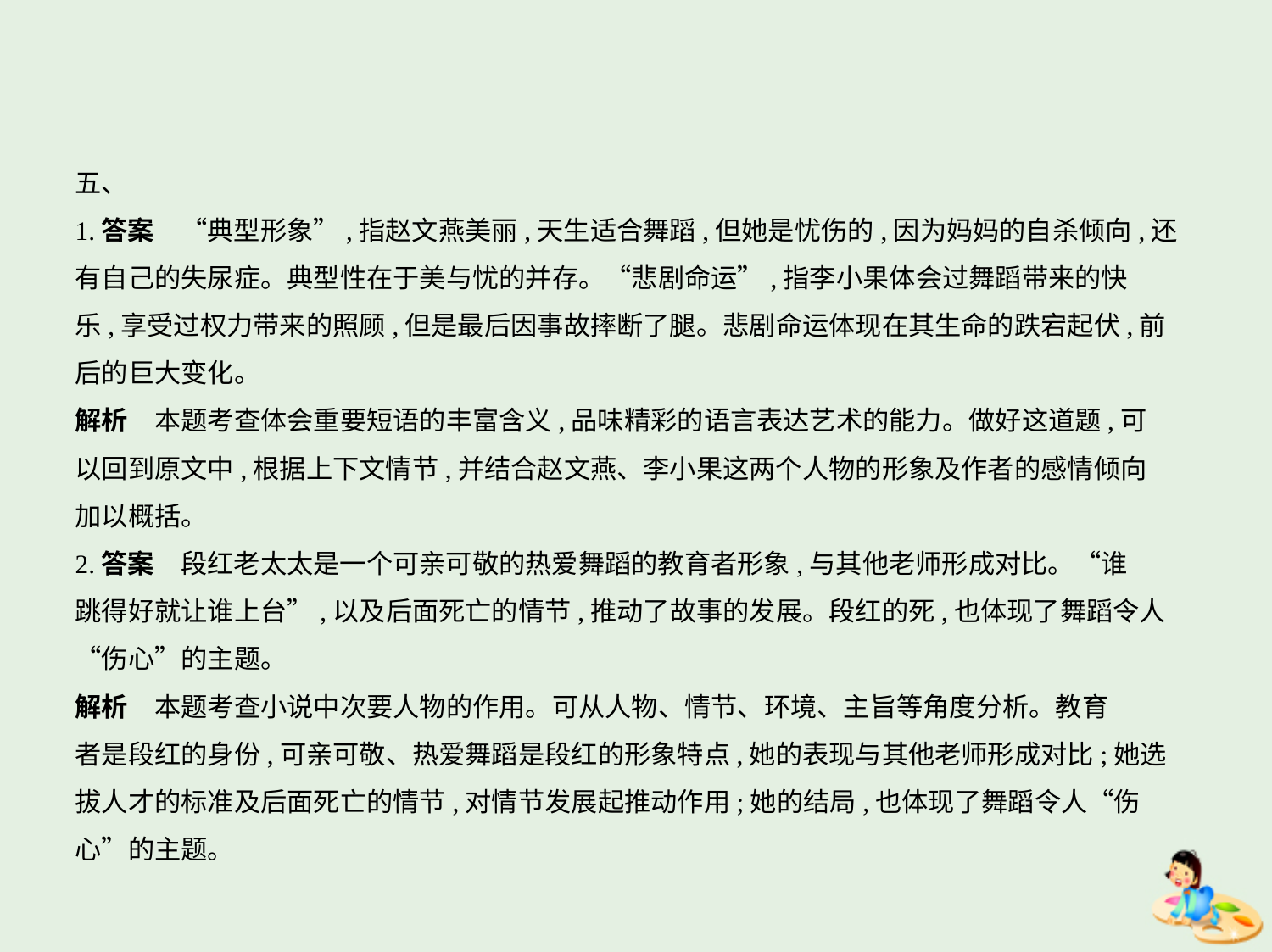

五、
1.答案　“典型形象”,指赵文燕美丽,天生适合舞蹈,但她是忧伤的,因为妈妈的自杀倾向,还
有自己的失尿症。典型性在于美与忧的并存。“悲剧命运”,指李小果体会过舞蹈带来的快
乐,享受过权力带来的照顾,但是最后因事故摔断了腿。悲剧命运体现在其生命的跌宕起伏,前
后的巨大变化。
解析　本题考查体会重要短语的丰富含义,品味精彩的语言表达艺术的能力。做好这道题,可
以回到原文中,根据上下文情节,并结合赵文燕、李小果这两个人物的形象及作者的感情倾向
加以概括。
2.答案　段红老太太是一个可亲可敬的热爱舞蹈的教育者形象,与其他老师形成对比。“谁
跳得好就让谁上台”,以及后面死亡的情节,推动了故事的发展。段红的死,也体现了舞蹈令人
“伤心”的主题。
解析　本题考查小说中次要人物的作用。可从人物、情节、环境、主旨等角度分析。教育
者是段红的身份,可亲可敬、热爱舞蹈是段红的形象特点,她的表现与其他老师形成对比;她选
拔人才的标准及后面死亡的情节,对情节发展起推动作用;她的结局,也体现了舞蹈令人“伤
心”的主题。